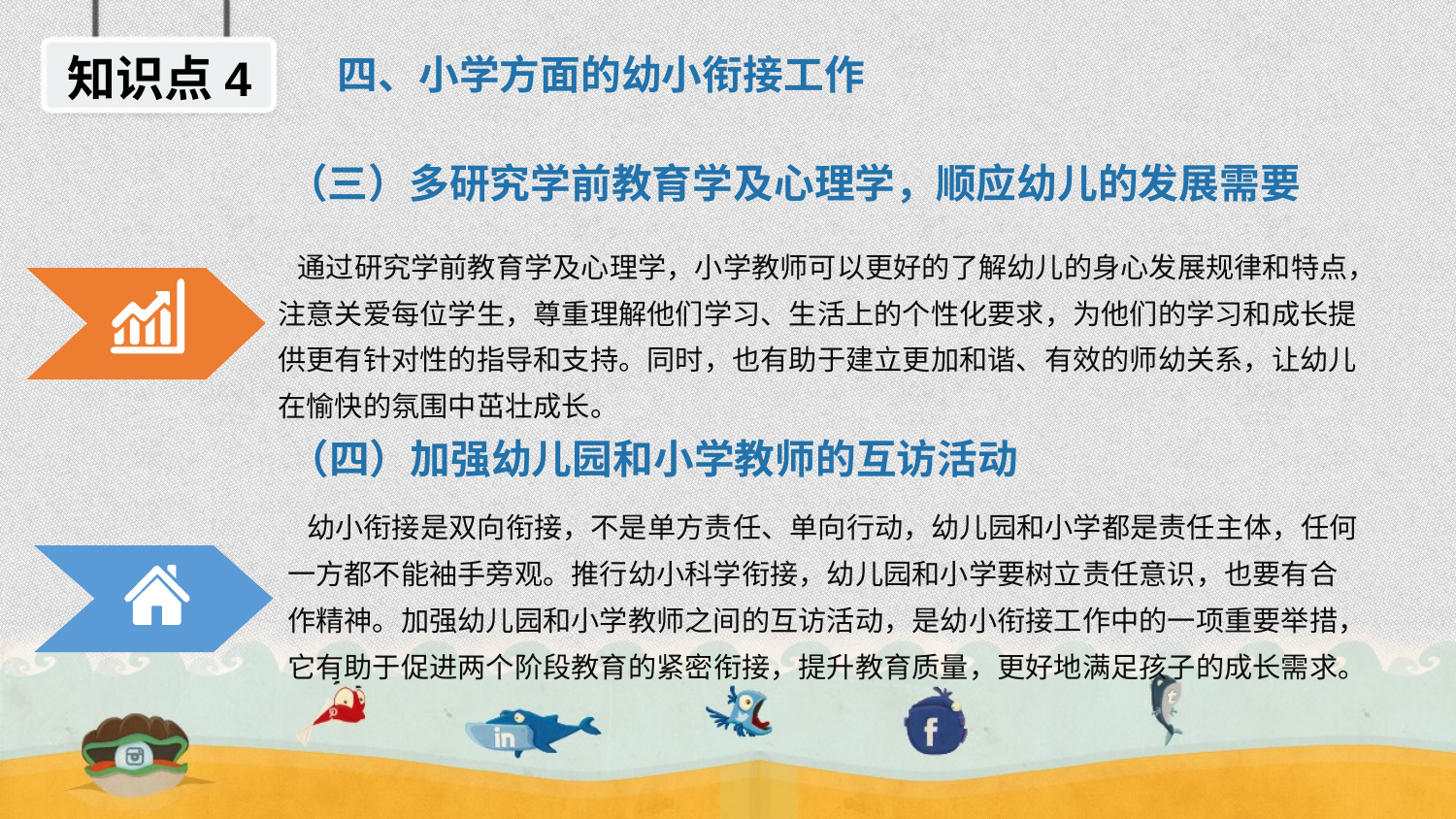

知识点4
四、小学方面的幼小衔接工作
（三）多研究学前教育学及心理学，顺应幼儿的发展需要
  通过研究学前教育学及心理学，小学教师可以更好的了解幼儿的身心发展规律和特点，注意关爱每位学生，尊重理解他们学习、生活上的个性化要求，为他们的学习和成长提供更有针对性的指导和支持。同时，也有助于建立更加和谐、有效的师幼关系，让幼儿在愉快的氛围中茁壮成长。

（四）加强幼儿园和小学教师的互访活动
  幼小衔接是双向衔接，不是单方责任、单向行动，幼儿园和小学都是责任主体，任何一方都不能袖手旁观。推行幼小科学衔接，幼儿园和小学要树立责任意识，也要有合作精神。加强幼儿园和小学教师之间的互访活动，是幼小衔接工作中的一项重要举措，它有助于促进两个阶段教育的紧密衔接，提升教育质量，更好地满足孩子的成长需求。